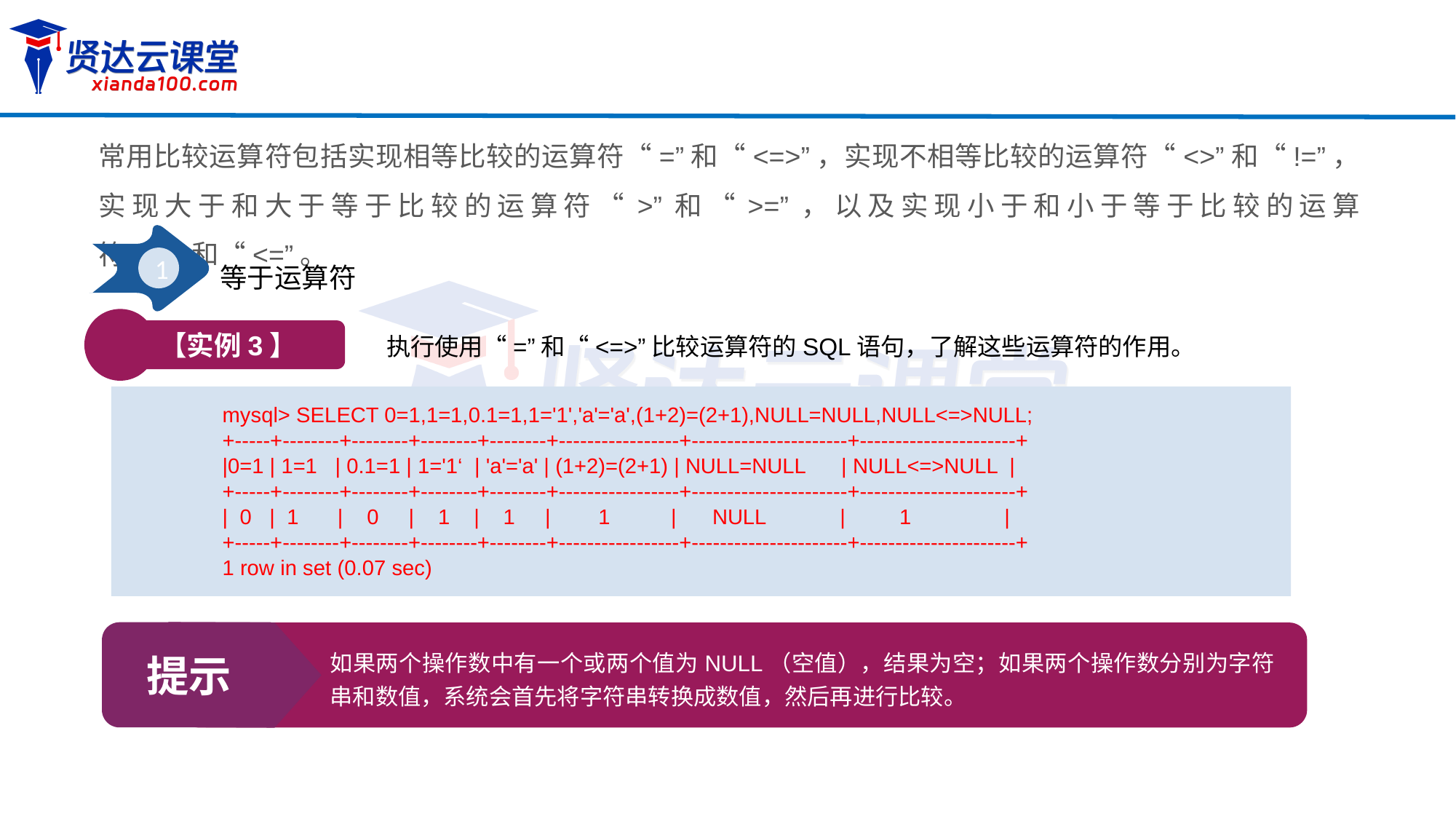

常用比较运算符包括实现相等比较的运算符“=”和“<=>”，实现不相等比较的运算符“<>”和“!=”，实现大于和大于等于比较的运算符“>”和“>=”，以及实现小于和小于等于比较的运算符“<”和“<=”。

1
等于运算符

【实例3】
执行使用“=”和“<=>”比较运算符的SQL语句，了解这些运算符的作用。

mysql> SELECT 0=1,1=1,0.1=1,1='1','a'='a',(1+2)=(2+1),NULL=NULL,NULL<=>NULL;
+-----+--------+--------+--------+--------+-----------------+----------------------+----------------------+
|0=1 | 1=1   | 0.1=1 | 1='1‘  | 'a'='a' | (1+2)=(2+1) | NULL=NULL      | NULL<=>NULL  |
+-----+--------+--------+--------+--------+-----------------+----------------------+----------------------+
|  0   |  1	 |    0     |    1    |    1     |        1 	  |      NULL	            |         1	   |
+-----+--------+--------+--------+--------+-----------------+----------------------+----------------------+
1 row in set (0.07 sec)
提示

如果两个操作数中有一个或两个值为NULL（空值），结果为空；如果两个操作数分别为字符串和数值，系统会首先将字符串转换成数值，然后再进行比较。